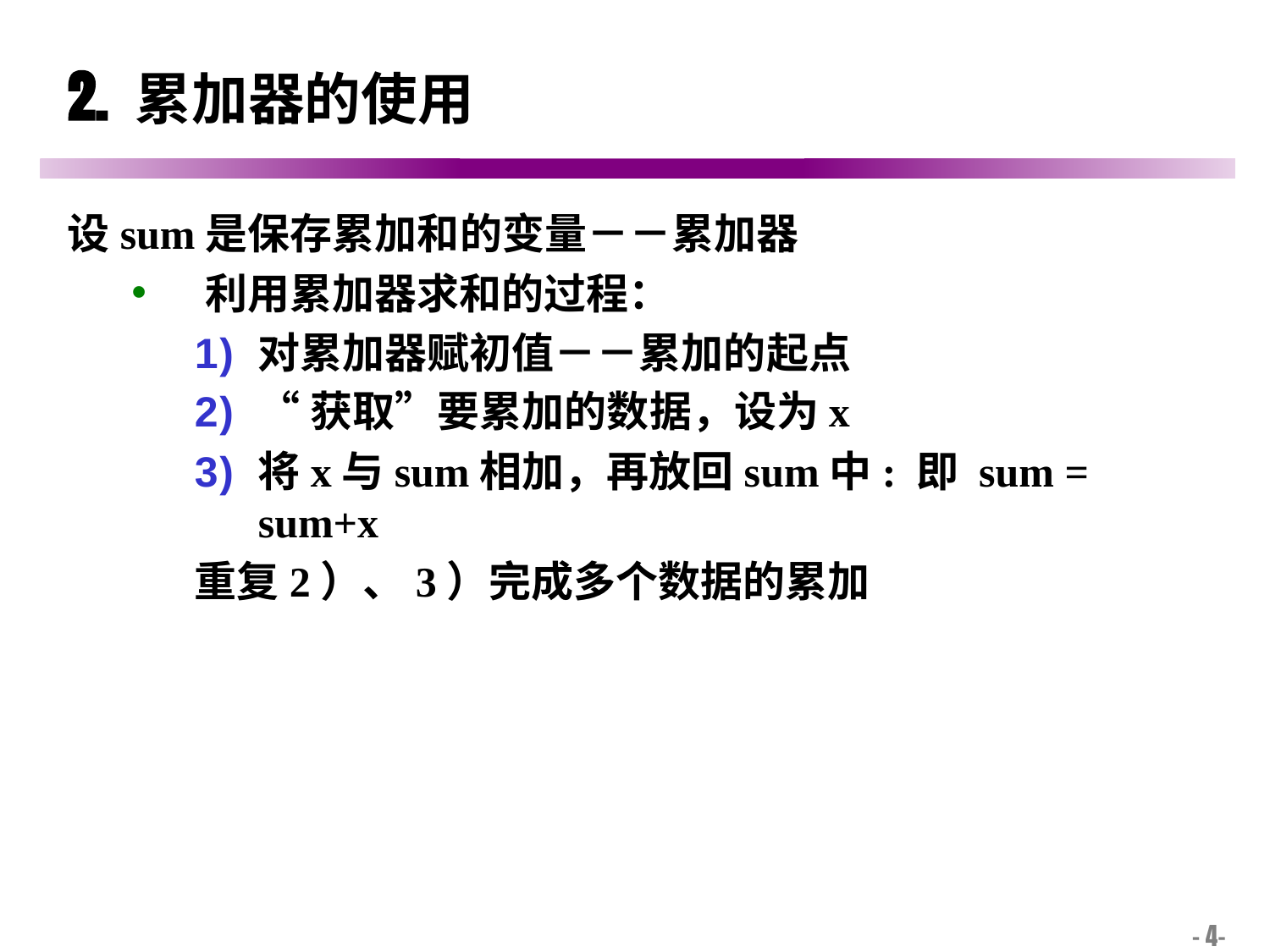

# 2. 累加器的使用
设sum是保存累加和的变量－－累加器
利用累加器求和的过程：
对累加器赋初值－－累加的起点
“获取”要累加的数据，设为x
将x与sum相加，再放回sum中: 即 sum = sum+x
重复2）、3）完成多个数据的累加
 - 4-